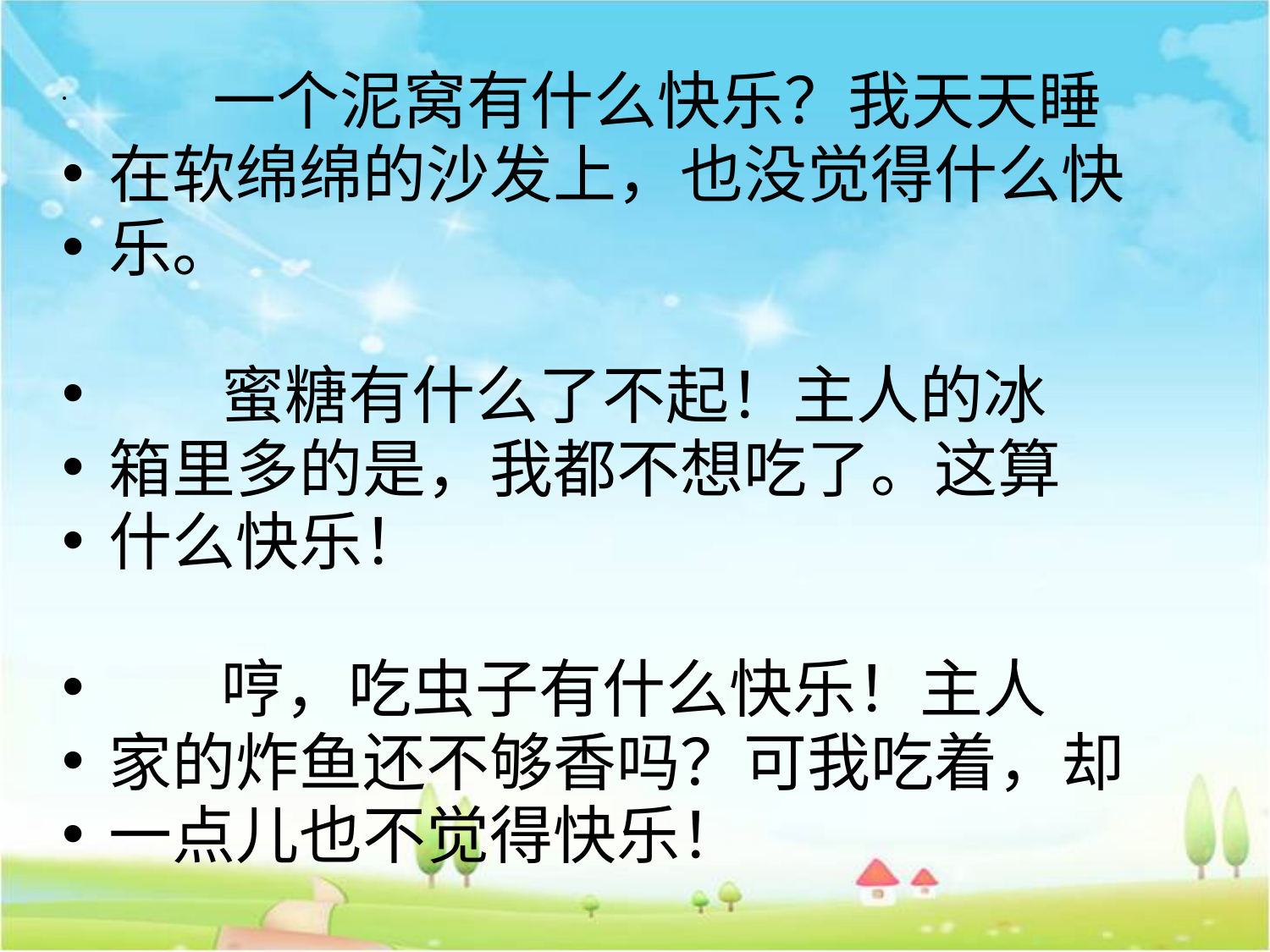

一个泥窝有什么快乐？我天天睡
在软绵绵的沙发上，也没觉得什么快
乐。

       蜜糖有什么了不起！主人的冰
箱里多的是，我都不想吃了。这算
什么快乐！

       哼，吃虫子有什么快乐！主人
家的炸鱼还不够香吗？可我吃着，却
一点儿也不觉得快乐！